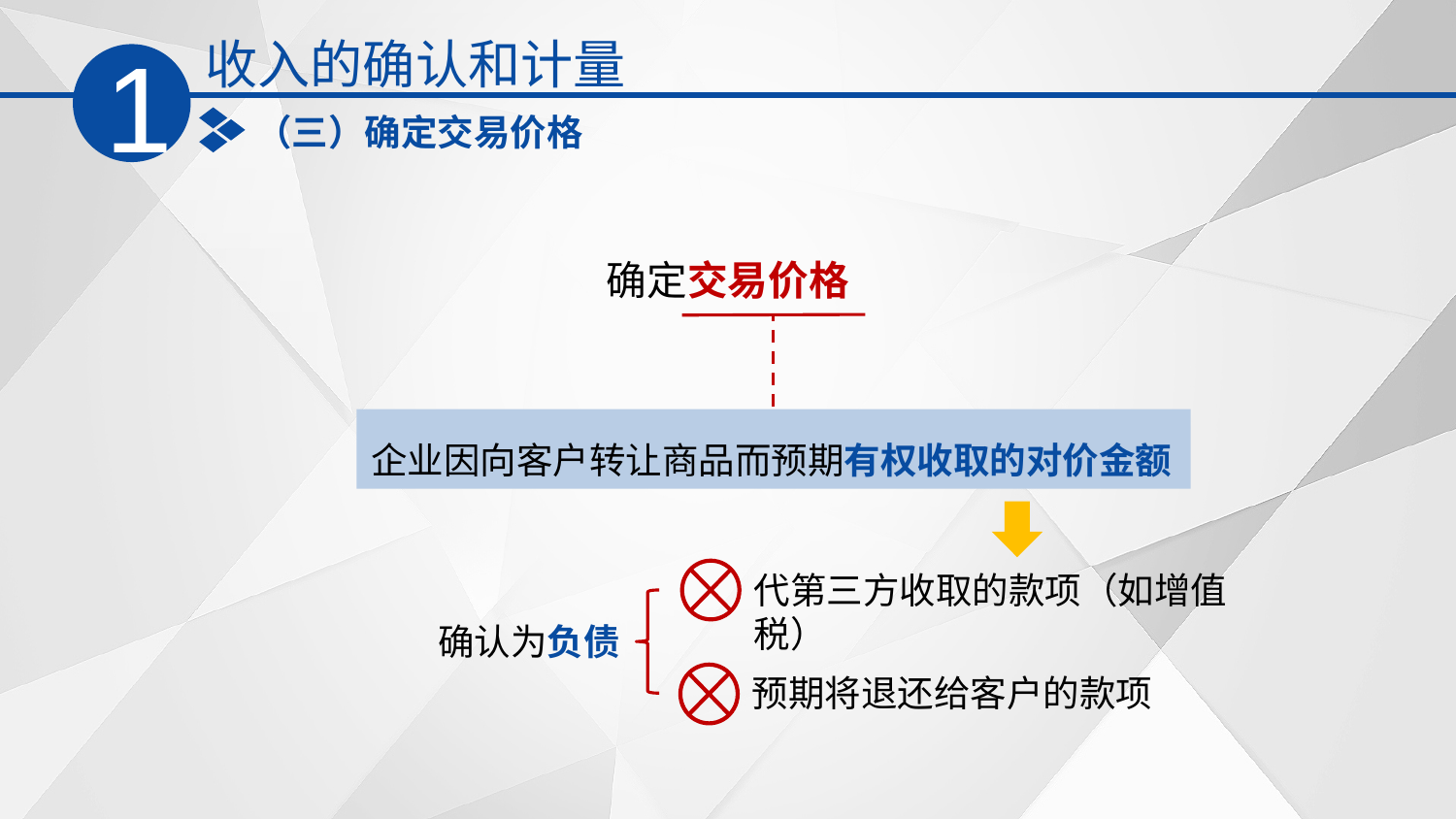

收入的确认和计量
1

（三）确定交易价格

确定交易价格
企业因向客户转让商品而预期有权收取的对价金额

代第三方收取的款项（如增值税）

确认为负债
预期将退还给客户的款项